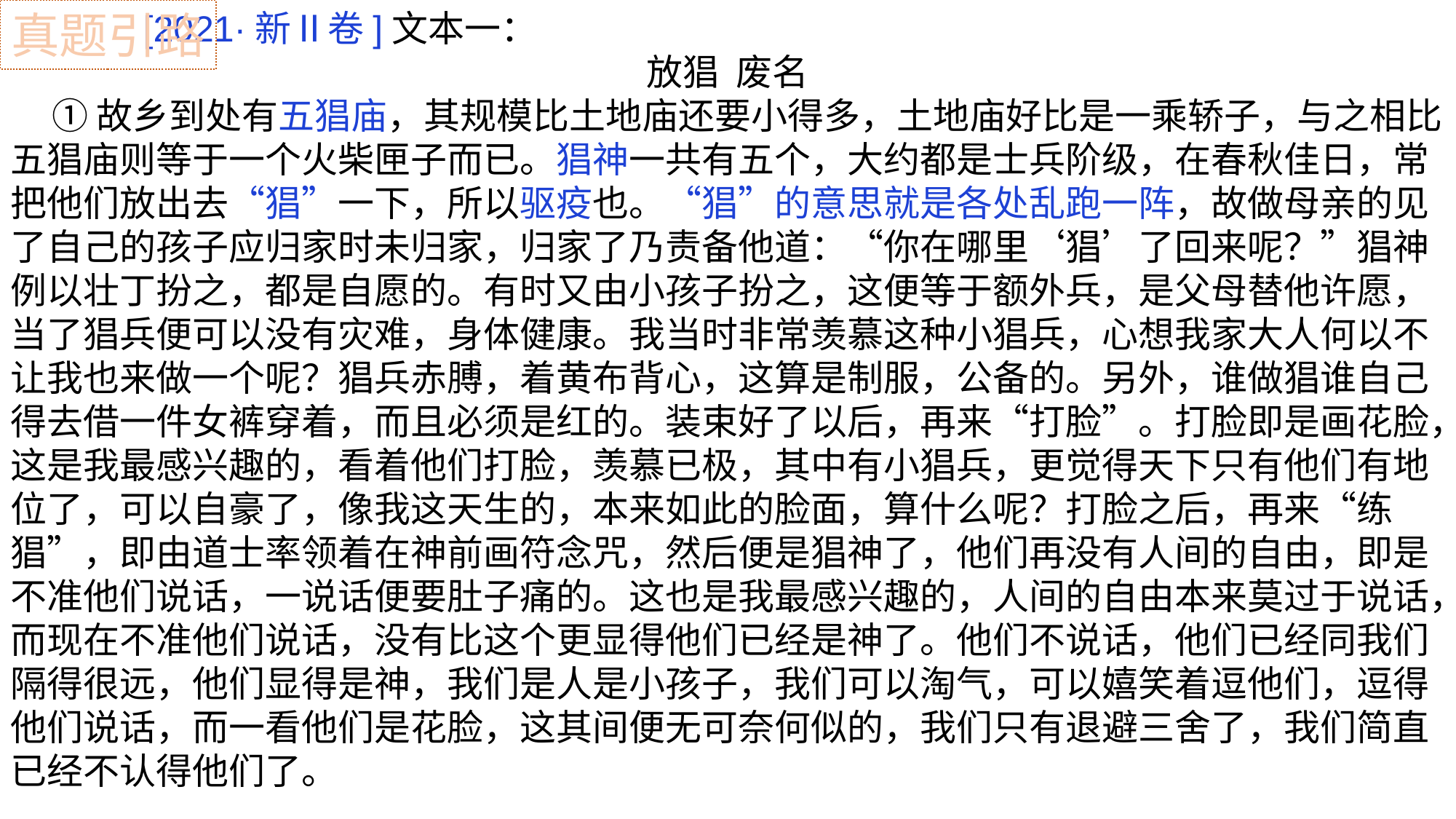

[2021·新Ⅱ卷]文本一：
放猖  废名
     ①故乡到处有五猖庙，其规模比土地庙还要小得多，土地庙好比是一乘轿子，与之相比五猖庙则等于一个火柴匣子而已。猖神一共有五个，大约都是士兵阶级，在春秋佳日，常把他们放出去“猖”一下，所以驱疫也。“猖”的意思就是各处乱跑一阵，故做母亲的见了自己的孩子应归家时未归家，归家了乃责备他道：“你在哪里‘猖’了回来呢？”猖神例以壮丁扮之，都是自愿的。有时又由小孩子扮之，这便等于额外兵，是父母替他许愿，当了猖兵便可以没有灾难，身体健康。我当时非常羡慕这种小猖兵，心想我家大人何以不让我也来做一个呢？猖兵赤膊，着黄布背心，这算是制服，公备的。另外，谁做猖谁自己得去借一件女裤穿着，而且必须是红的。装束好了以后，再来“打脸”。打脸即是画花脸，这是我最感兴趣的，看着他们打脸，羡慕已极，其中有小猖兵，更觉得天下只有他们有地位了，可以自豪了，像我这天生的，本来如此的脸面，算什么呢？打脸之后，再来“练猖”，即由道士率领着在神前画符念咒，然后便是猖神了，他们再没有人间的自由，即是不准他们说话，一说话便要肚子痛的。这也是我最感兴趣的，人间的自由本来莫过于说话，而现在不准他们说话，没有比这个更显得他们已经是神了。他们不说话，他们已经同我们隔得很远，他们显得是神，我们是人是小孩子，我们可以淘气，可以嬉笑着逗他们，逗得他们说话，而一看他们是花脸，这其间便无可奈何似的，我们只有退避三舍了，我们简直已经不认得他们了。
真题引路